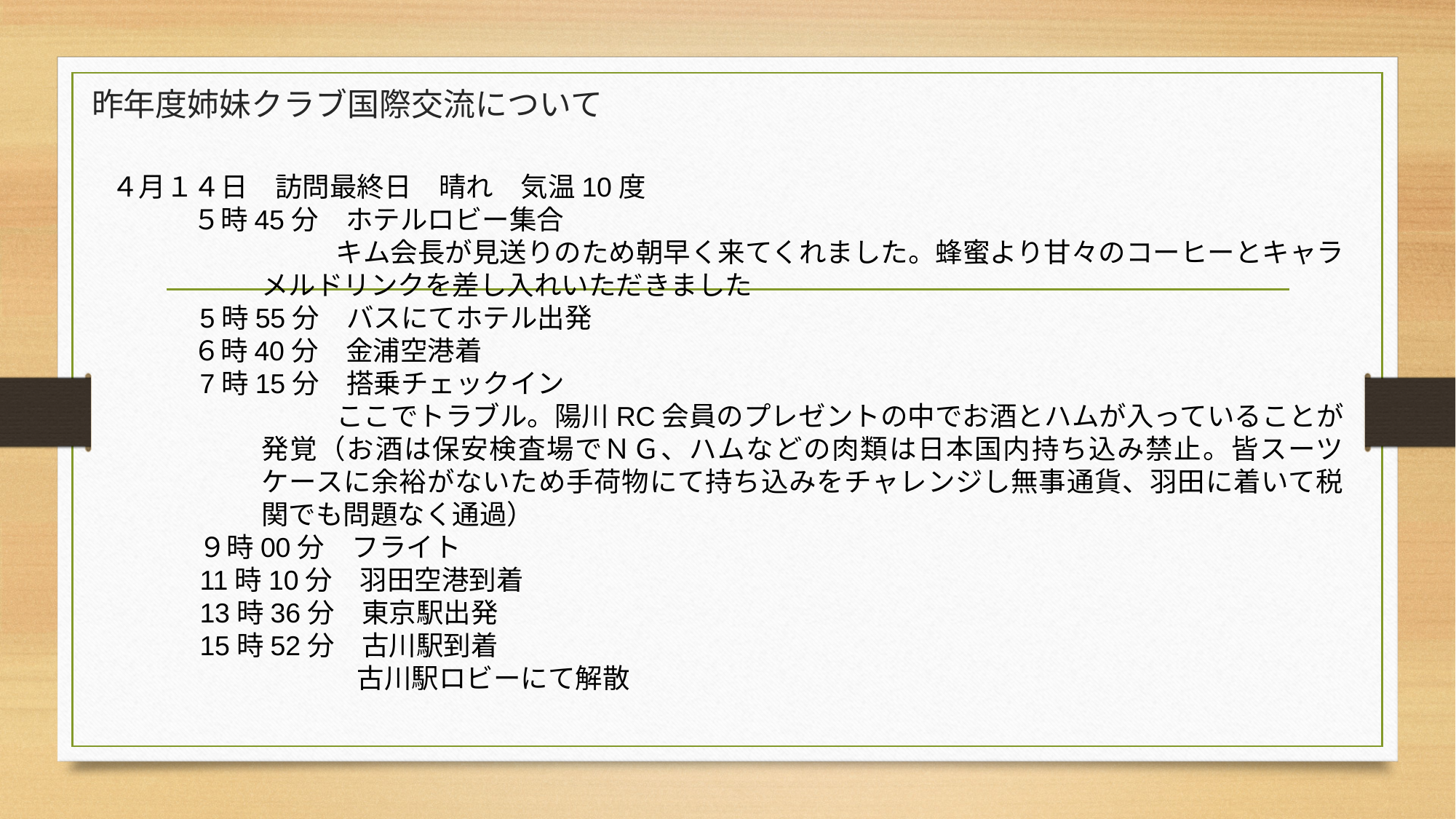

# 昨年度姉妹クラブ国際交流について
４月１４日　訪問最終日　晴れ　気温10度
　　　５時45分　ホテルロビー集合
　　　　　　　　 キム会長が見送りのため朝早く来てくれました。蜂蜜より甘々のコーヒーとキャラメルドリンクを差し入れいただきました
　　　5時55分　バスにてホテル出発
　　　６時40分　金浦空港着
　　　7時15分　搭乗チェックイン
　　　　　　　　 ここでトラブル。陽川RC会員のプレゼントの中でお酒とハムが入っていることが発覚（お酒は保安検査場でＮＧ、ハムなどの肉類は日本国内持ち込み禁止。皆スーツケースに余裕がないため手荷物にて持ち込みをチャレンジし無事通貨、羽田に着いて税関でも問題なく通過）
　　　 ９時00分　フライト
　　　11時10分　羽田空港到着
　　　13時36分　東京駅出発
　　　15時52分　古川駅到着
　　　　　　　　　古川駅ロビーにて解散